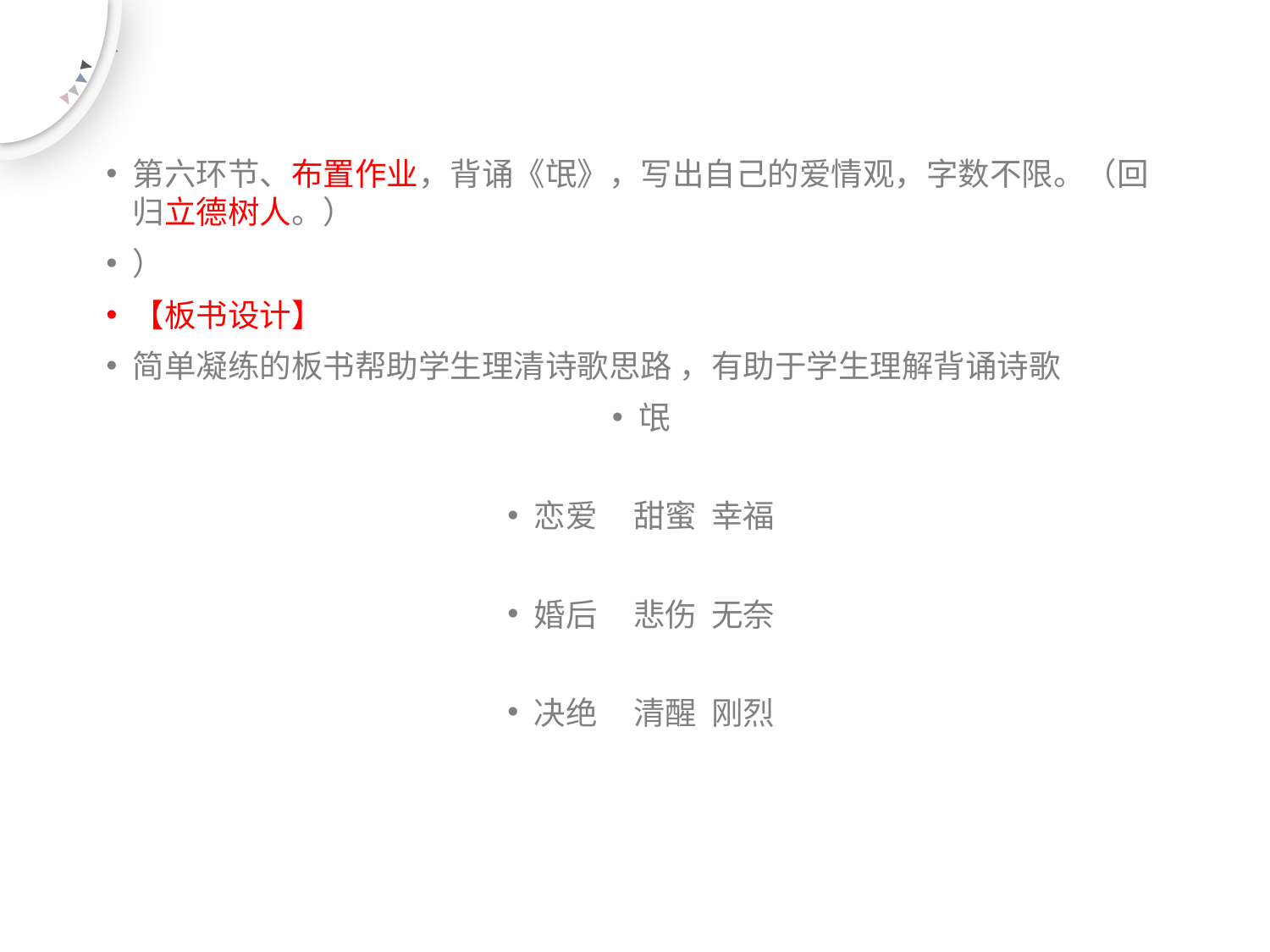

第六环节、布置作业，背诵《氓》，写出自己的爱情观，字数不限。（回归立德树人。）
）
【板书设计】
简单凝练的板书帮助学生理清诗歌思路 ，有助于学生理解背诵诗歌
氓

恋爱     甜蜜  幸福

婚后     悲伤  无奈

决绝     清醒  刚烈